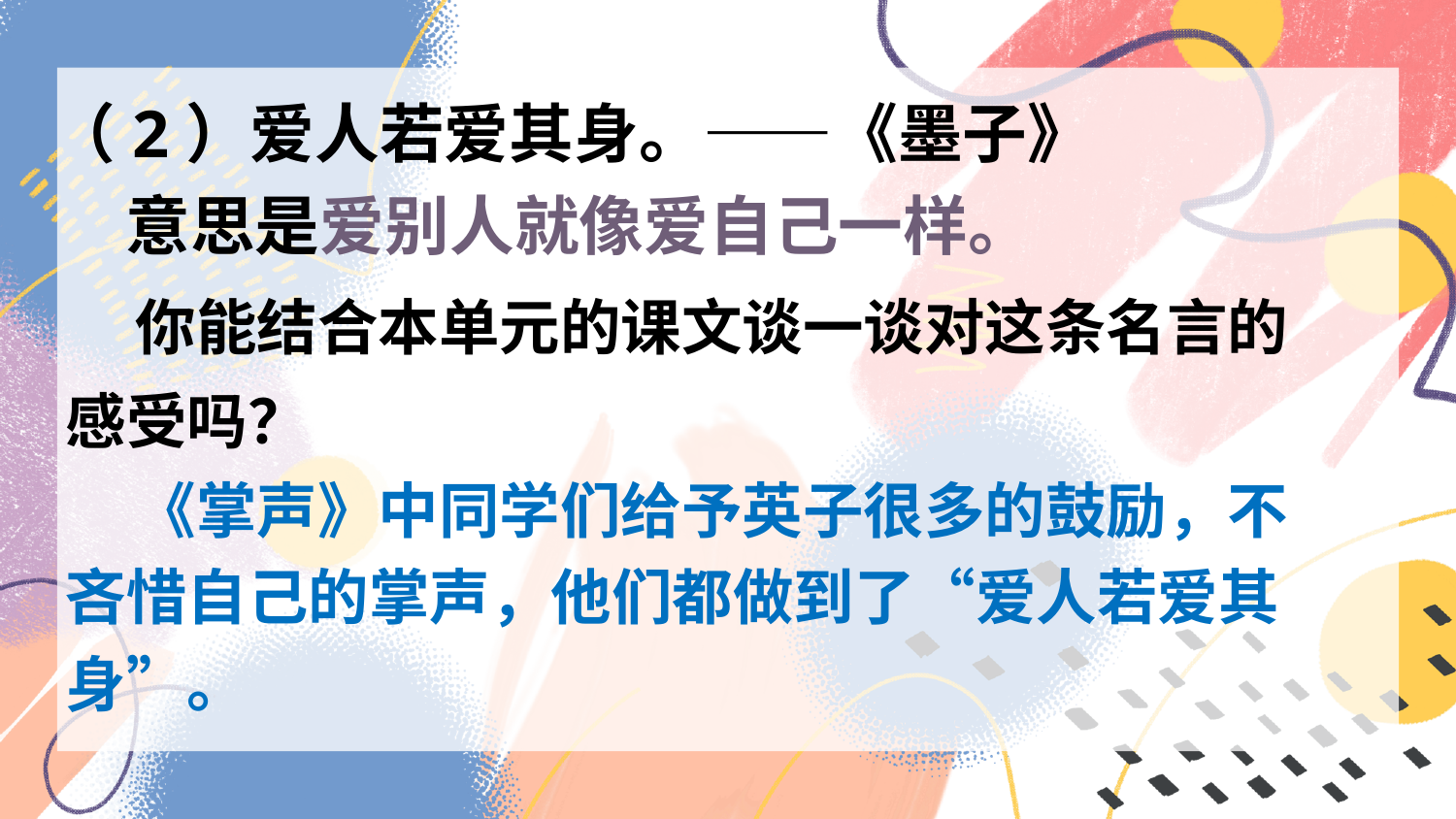

（2）爱人若爱其身。——《墨子》
    意思是爱别人就像爱自己一样。
    你能结合本单元的课文谈一谈对这条名言的感受吗？
    《掌声》中同学们给予英子很多的鼓励，不吝惜自己的掌声，他们都做到了“爱人若爱其身”。